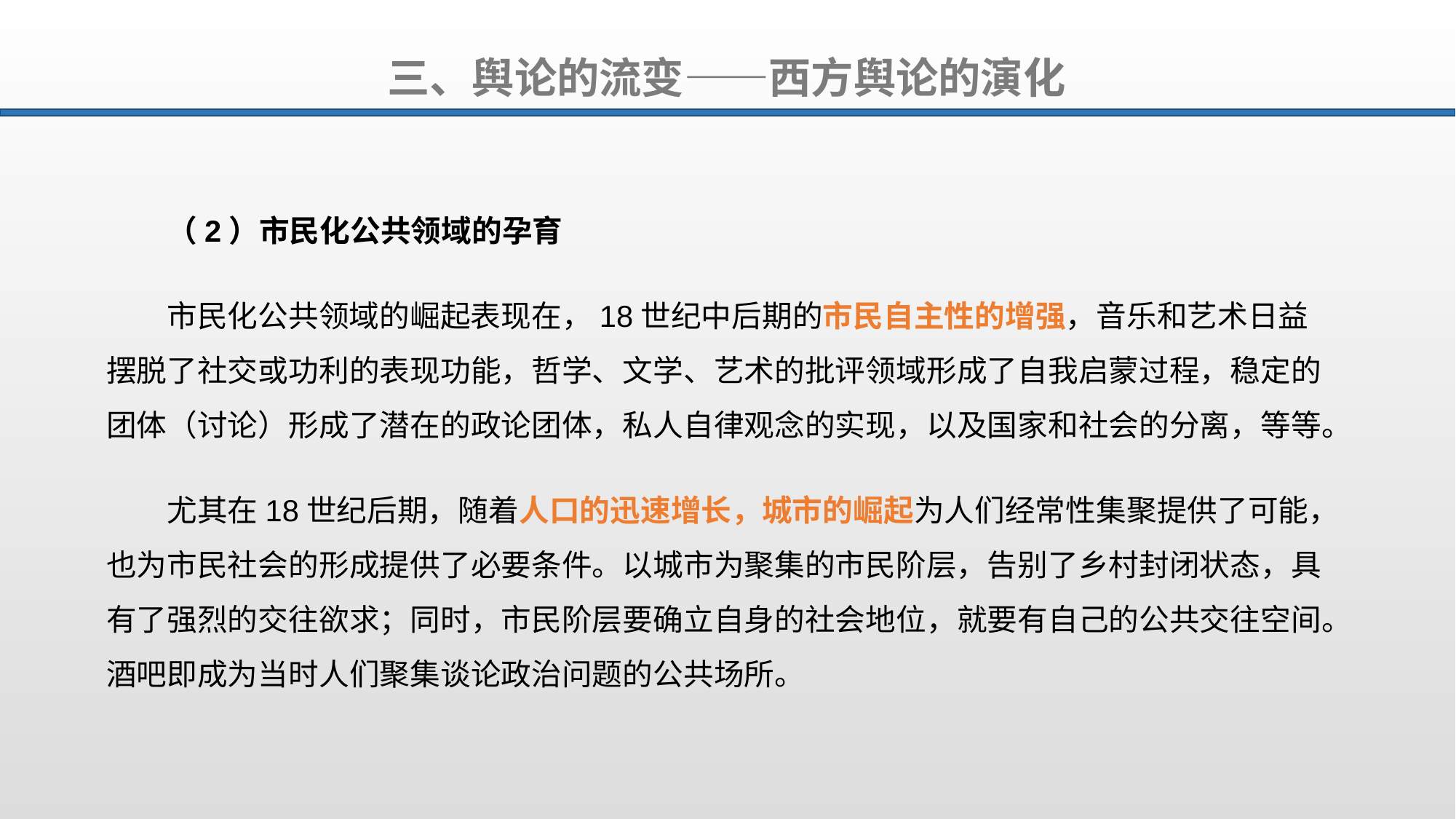

三、舆论的流变——西方舆论的演化

（2）市民化公共领域的孕育
市民化公共领域的崛起表现在，18世纪中后期的市民自主性的增强，音乐和艺术日益摆脱了社交或功利的表现功能，哲学、文学、艺术的批评领域形成了自我启蒙过程，稳定的团体（讨论）形成了潜在的政论团体，私人自律观念的实现，以及国家和社会的分离，等等。
尤其在18世纪后期，随着人口的迅速增长，城市的崛起为人们经常性集聚提供了可能，也为市民社会的形成提供了必要条件。以城市为聚集的市民阶层，告别了乡村封闭状态，具有了强烈的交往欲求；同时，市民阶层要确立自身的社会地位，就要有自己的公共交往空间。酒吧即成为当时人们聚集谈论政治问题的公共场所。